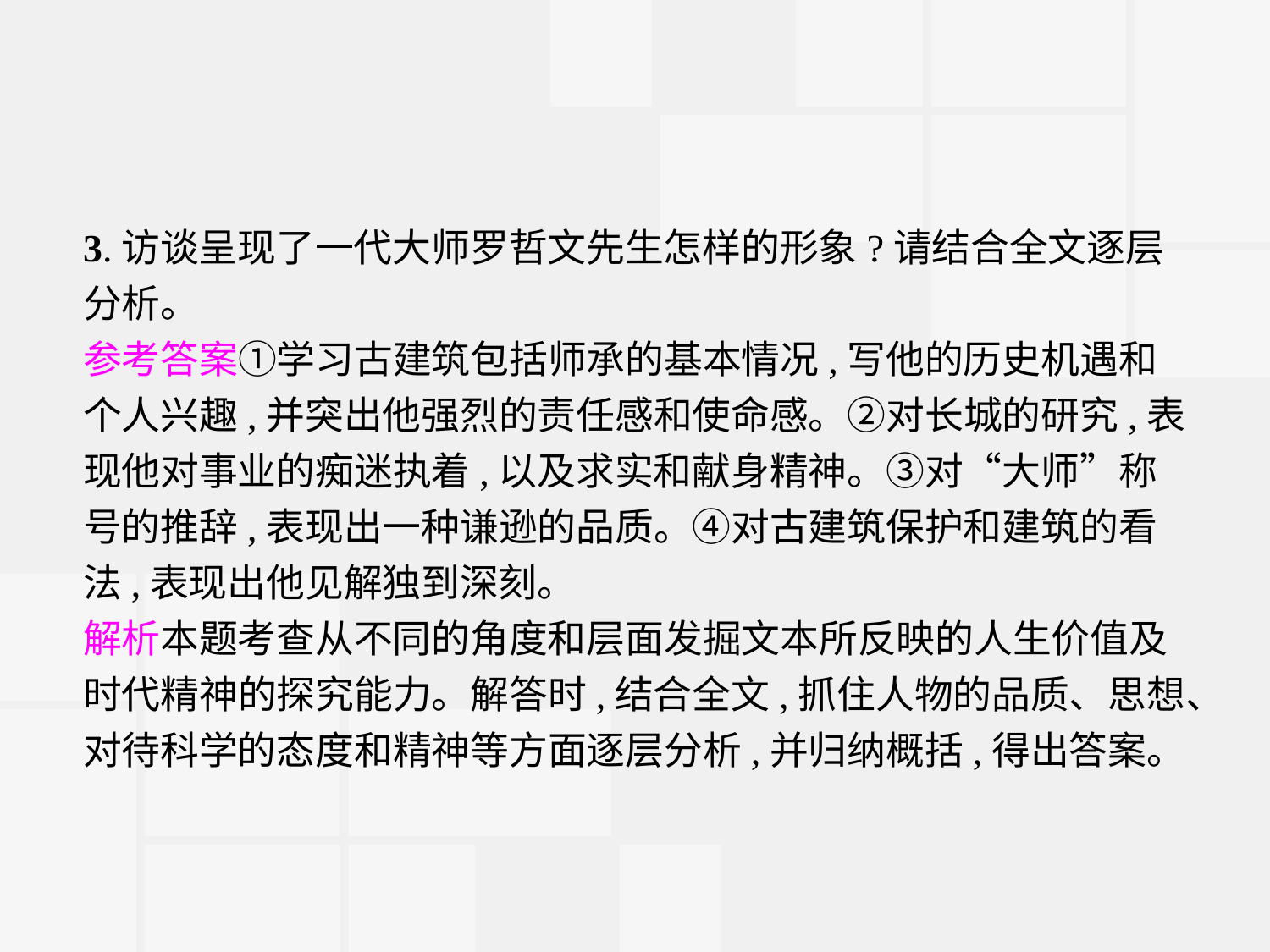

3.访谈呈现了一代大师罗哲文先生怎样的形象?请结合全文逐层分析。
参考答案①学习古建筑包括师承的基本情况,写他的历史机遇和个人兴趣,并突出他强烈的责任感和使命感。②对长城的研究,表现他对事业的痴迷执着,以及求实和献身精神。③对“大师”称号的推辞,表现出一种谦逊的品质。④对古建筑保护和建筑的看法,表现出他见解独到深刻。
解析本题考查从不同的角度和层面发掘文本所反映的人生价值及时代精神的探究能力。解答时,结合全文,抓住人物的品质、思想、对待科学的态度和精神等方面逐层分析,并归纳概括,得出答案。